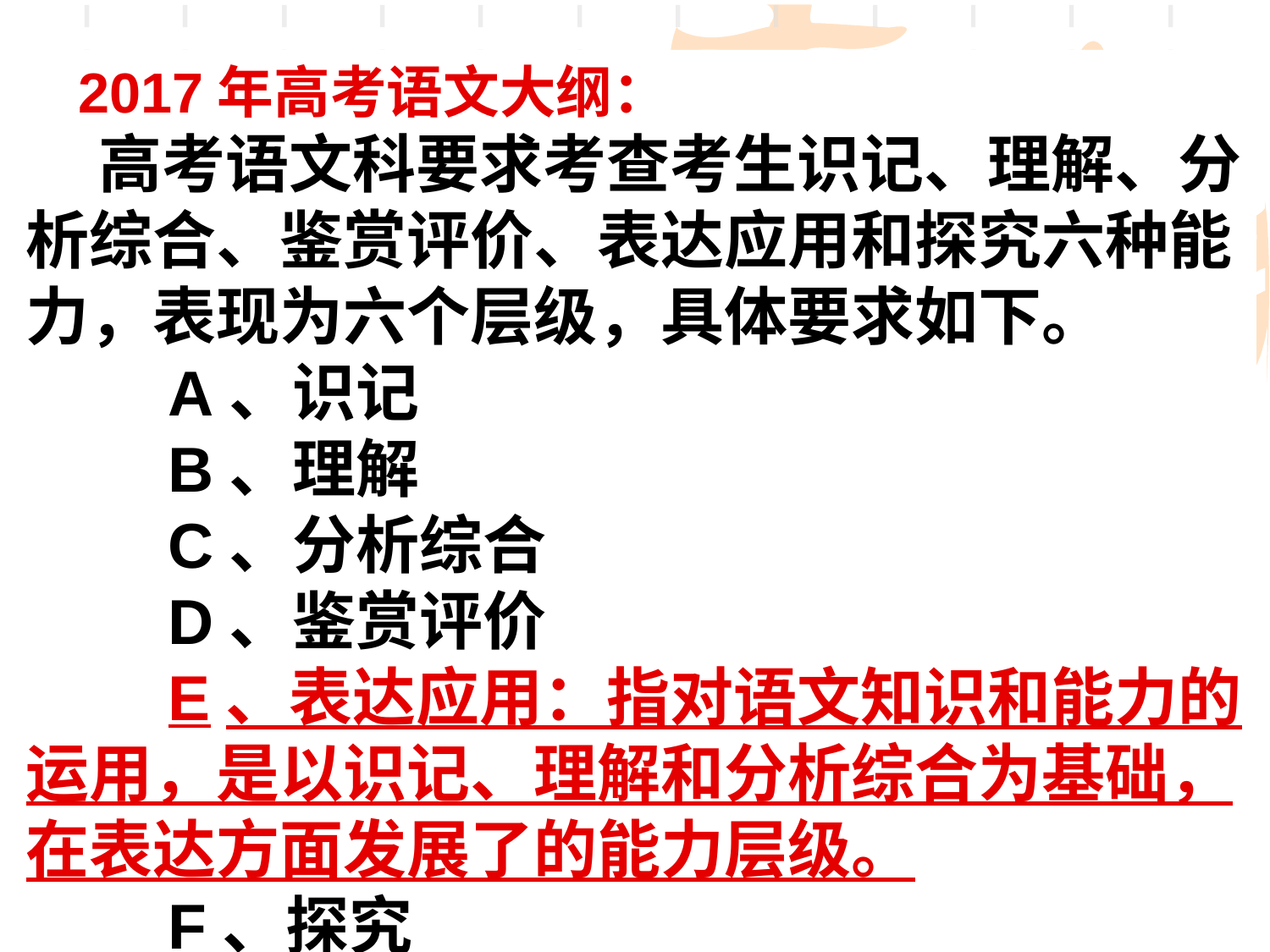

2017年高考语文大纲：
    高考语文科要求考查考生识记、理解、分析综合、鉴赏评价、表达应用和探究六种能力，表现为六个层级，具体要求如下。
　　A、识记
　　B、理解
　　C、分析综合
　　D、鉴赏评价
　　E、表达应用：指对语文知识和能力的运用，是以识记、理解和分析综合为基础，在表达方面发展了的能力层级。
　　F、探究